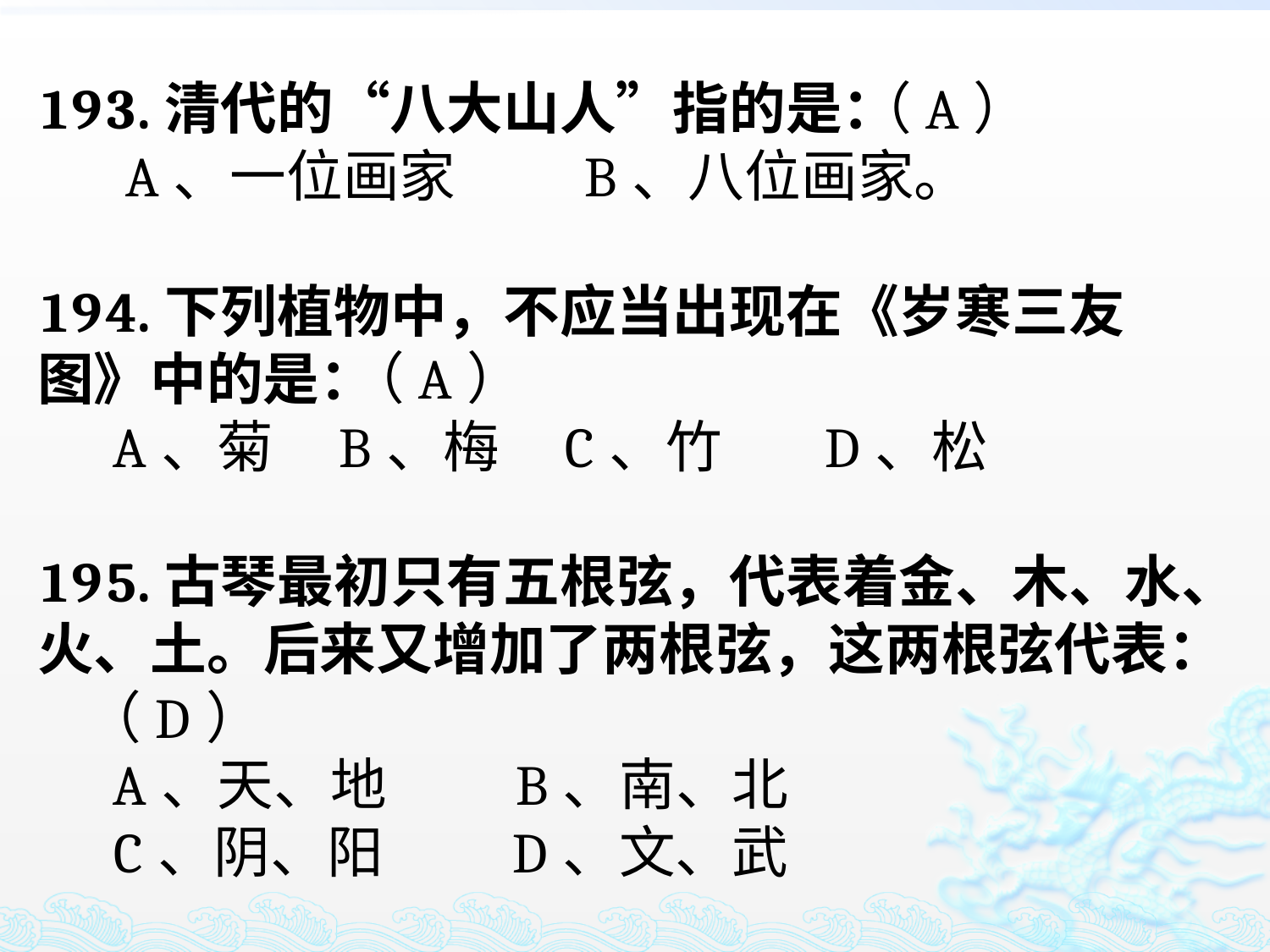

193.清代的“八大山人”指的是：
       A、一位画家         B、八位画家。

194.下列植物中，不应当出现在《岁寒三友图》中的是：
      A、菊    B、梅    C、竹       D、松

195.古琴最初只有五根弦，代表着金、木、水、火、土。后来又增加了两根弦，这两根弦代表：

      A、天、地         B、南、北
      C、阴、阳         D、文、武
（A）
（A）
（D）